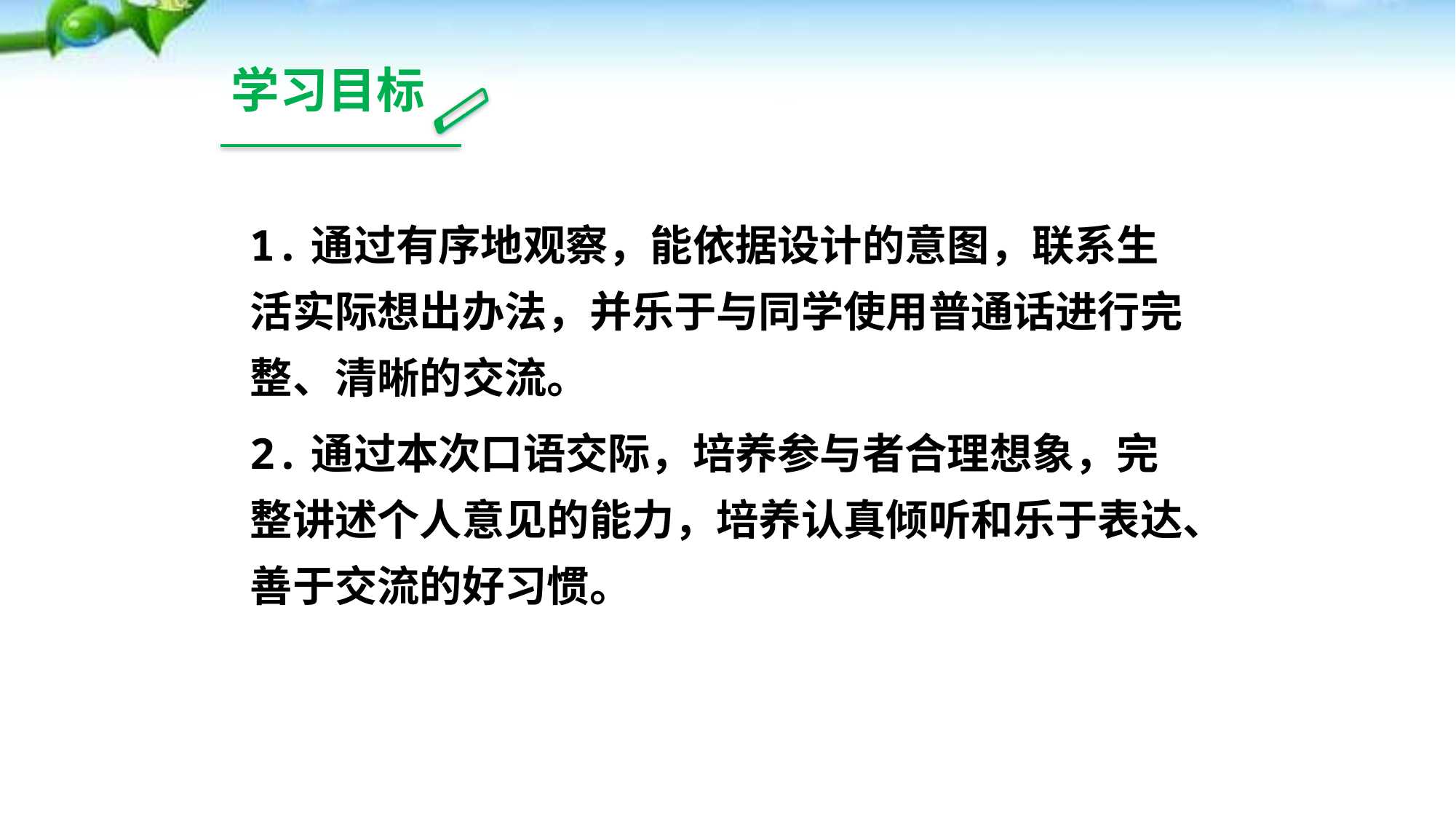

学习目标

状元成才路
状元成才路
状元成才路
1.通过有序地观察，能依据设计的意图，联系生活实际想出办法，并乐于与同学使用普通话进行完整、清晰的交流。
2.通过本次口语交际，培养参与者合理想象，完整讲述个人意见的能力，培养认真倾听和乐于表达、善于交流的好习惯。
状元成才路
状元成才路
状元成才路
状元成才路
状元成才路
状元成才路
状元成才路
状元成才路
状元成才路
状元成才路
状元成才路
状元成才路
状元成才路
状元成才路
状元成才路
状元成才路
状元成才路
状元成才路
状元成才路
状元成才路
状元成才路
状元成才路
状元成才路
状元成才路
状元成才路
状元成才路
状元成才路
状元成才路
状元成才路
状元成才路
状元成才路
状元成才路
状元成才路
状元成才路
状元成才路
状元成才路
状元成才路
状元成才路
状元成才路
状元成才路
状元成才路
状元成才路
状元成才路
状元成才路
状元成才路
状元成才路
状元成才路
状元成才路
状元成才路
状元成才路
状元成才路
状元成才路
状元成才路
状元成才路
状元成才路
状元成才路
状元成才路
状元成才路
状元成才路
状元成才路
状元成才路
状元成才路
状元成才路
状元成才路
状元成才路
状元成才路
状元成才路
状元成才路
状元成才路
状元成才路
状元成才路
状元成才路
状元成才路
状元成才路
状元成才路
状元成才路
状元成才路
状元成才路
状元成才路
状元成才路
状元成才路
状元成才路
状元成才路
状元成才路
状元成才路
状元成才路
状元成才路
状元成才路
状元成才路
状元成才路
状元成才路
状元成才路
状元成才路
状元成才路
状元成才路
状元成才路
状元成才路
https://www.ypppt.com/